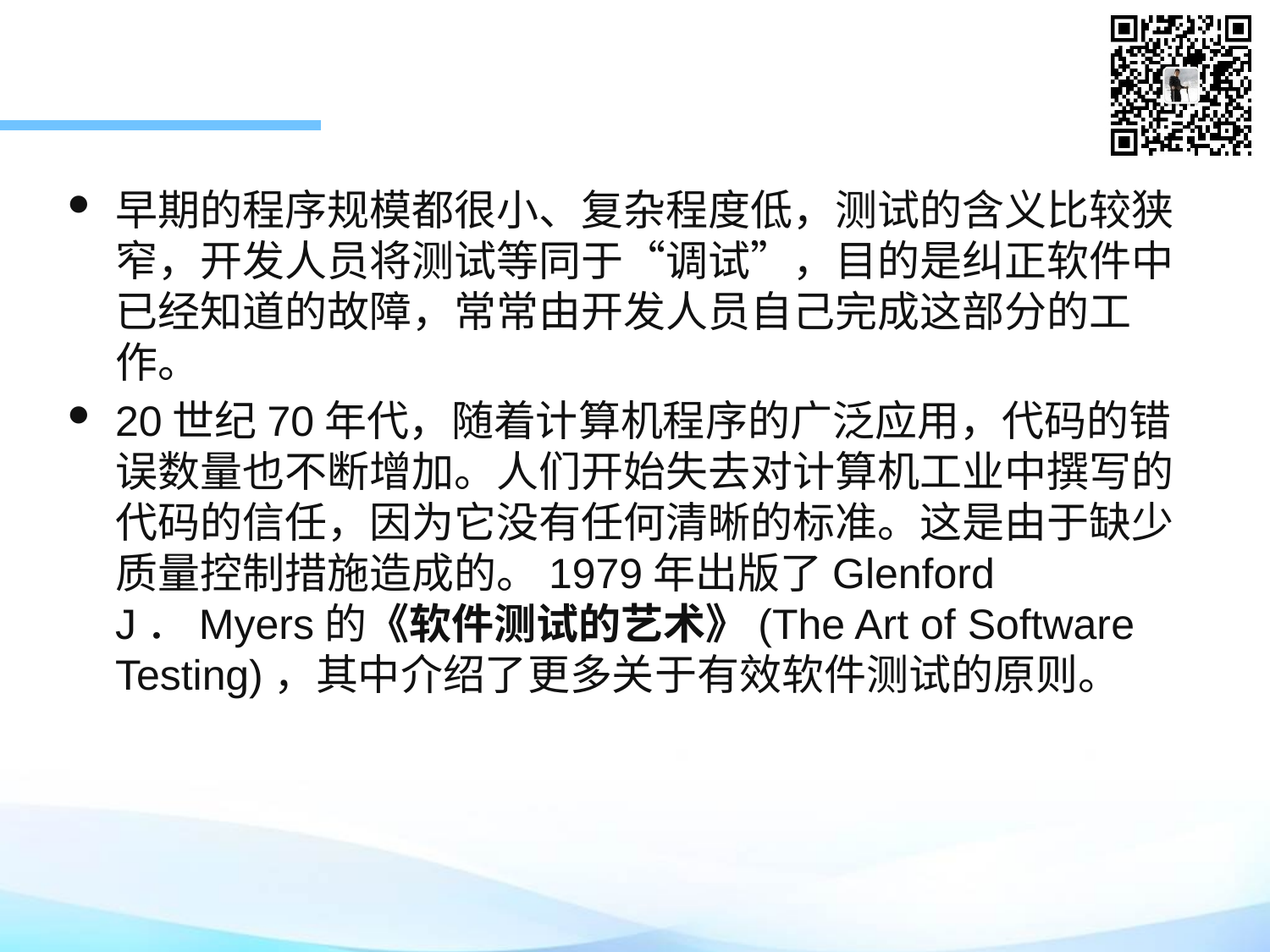

早期的程序规模都很小、复杂程度低，测试的含义比较狭窄，开发人员将测试等同于“调试”，目的是纠正软件中已经知道的故障，常常由开发人员自己完成这部分的工作。
20世纪70年代，随着计算机程序的广泛应用，代码的错误数量也不断增加。人们开始失去对计算机工业中撰写的代码的信任，因为它没有任何清晰的标准。这是由于缺少质量控制措施造成的。1979年出版了Glenford J．Myers的《软件测试的艺术》(The Art of Software Testing)，其中介绍了更多关于有效软件测试的原则。